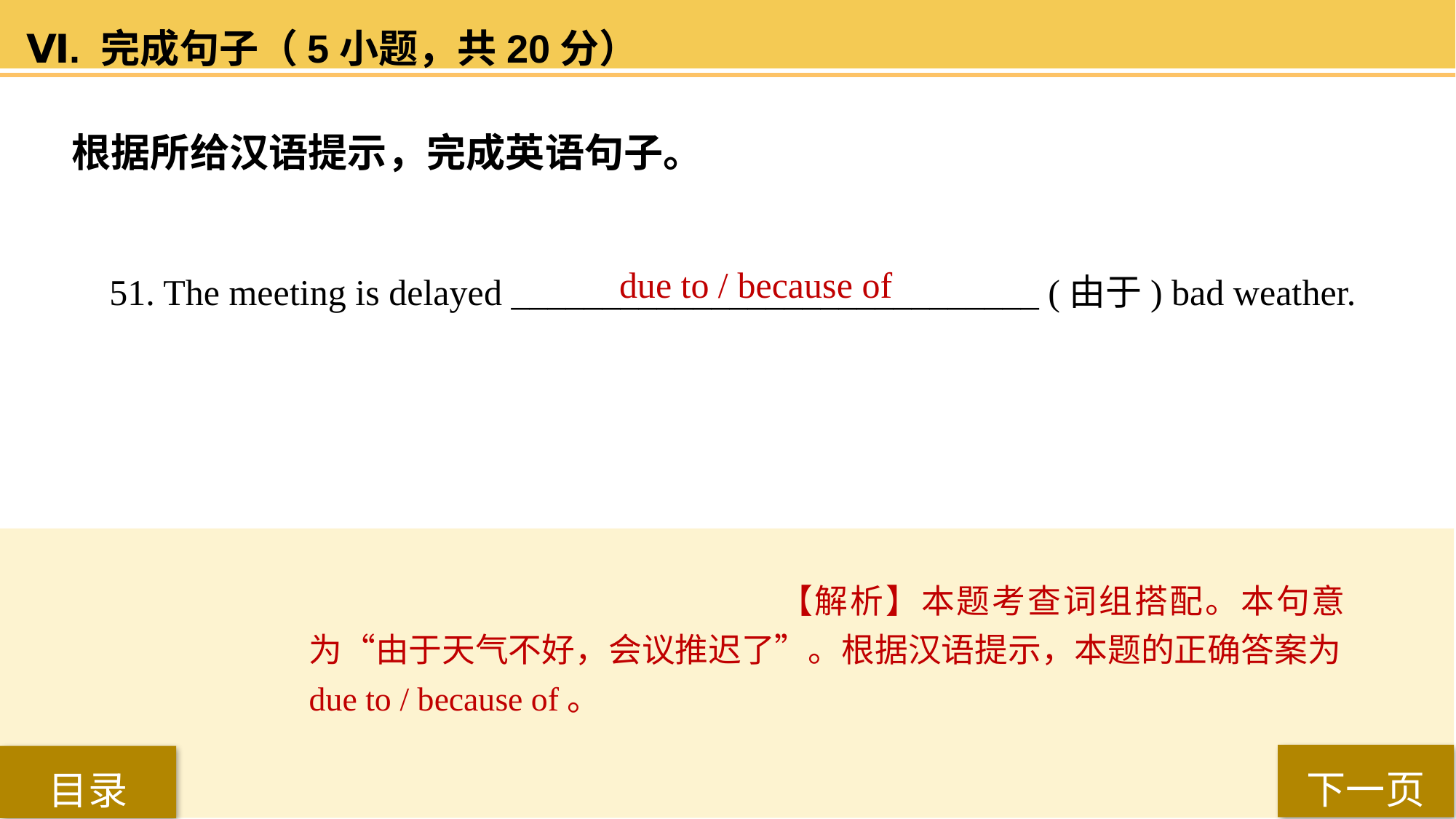

Ⅵ. 完成句子（5小题，共20分）
根据所给汉语提示，完成英语句子。
51. The meeting is delayed _____________________________ (由于) bad weather.
due to / because of
【解析】本题考查词组搭配。本句意为“由于天气不好，会议推迟了”。根据汉语提示，本题的正确答案为due to / because of。